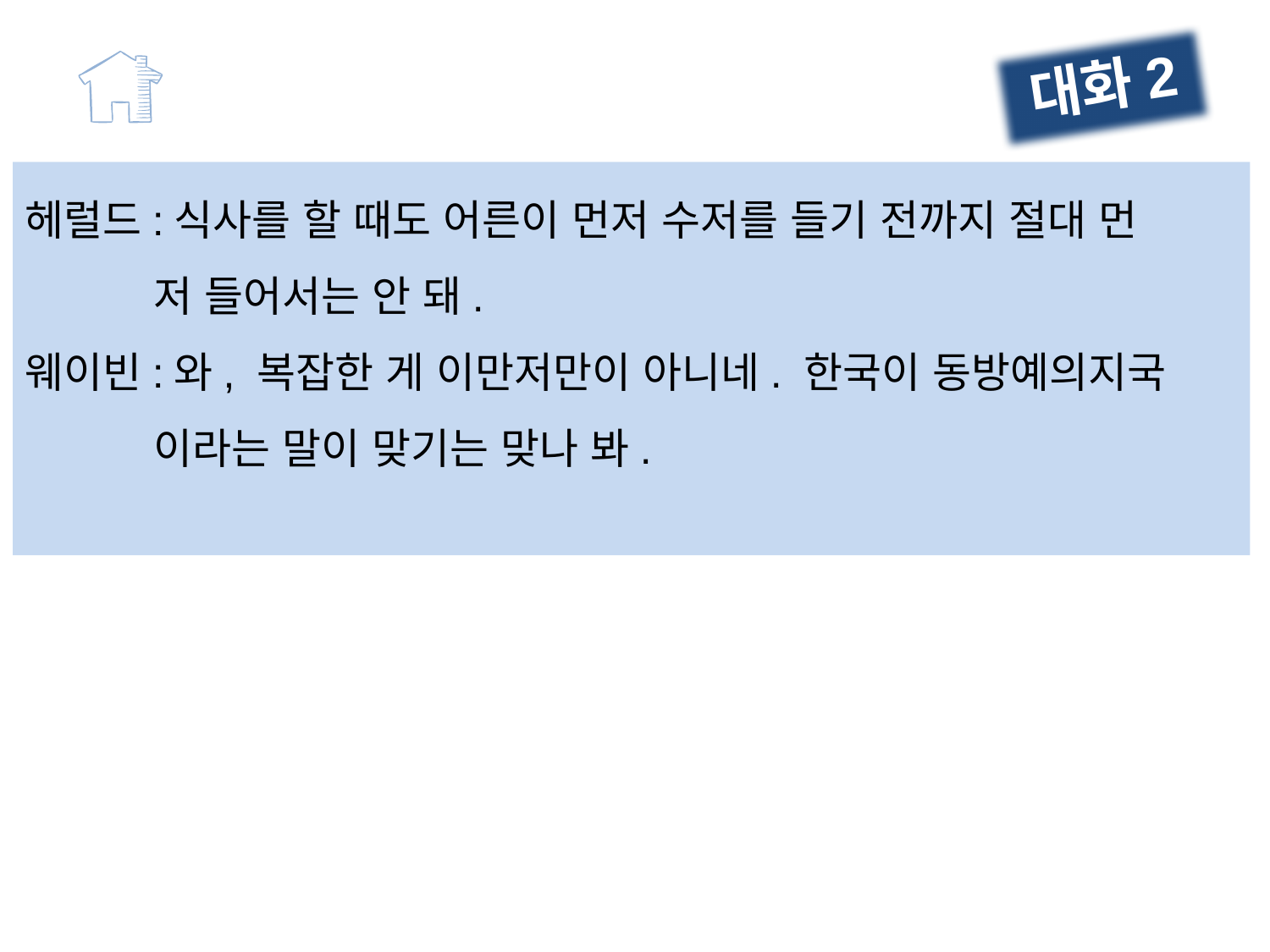

대화2

헤럴드:식사를 할 때도 어른이 먼저 수저를 들기 전까지 절대 먼
          저 들어서는 안 돼.
웨이빈:와, 복잡한 게 이만저만이 아니네. 한국이 동방예의지국
          이라는 말이 맞기는 맞나 봐.